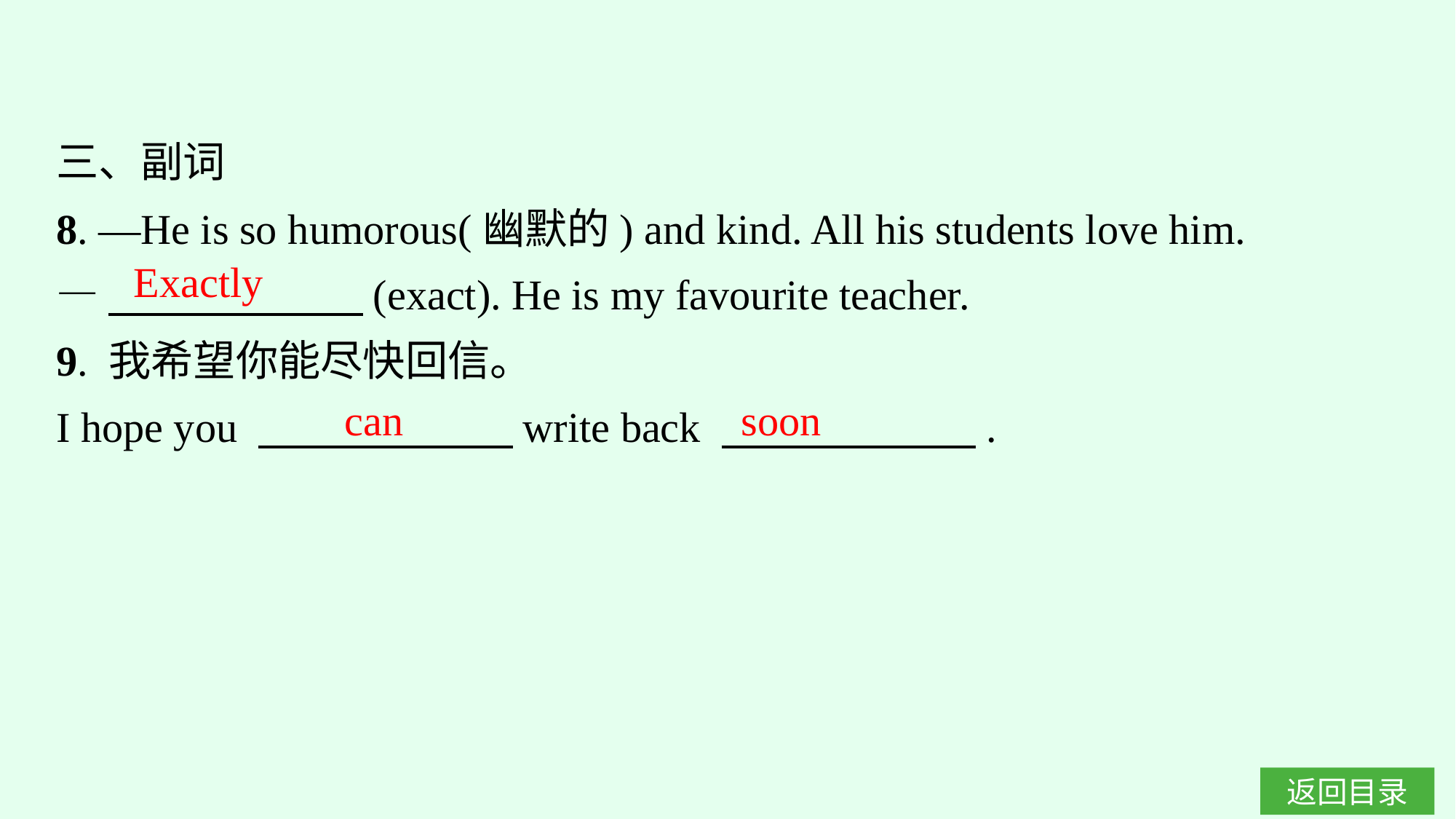

三、副词
8. —He is so humorous(幽默的) and kind. All his students love him.
—　　　　　　(exact). He is my favourite teacher.
9. 我希望你能尽快回信。
I hope you 　　　　　　write back 　　　　　　.
Exactly
can                                soon